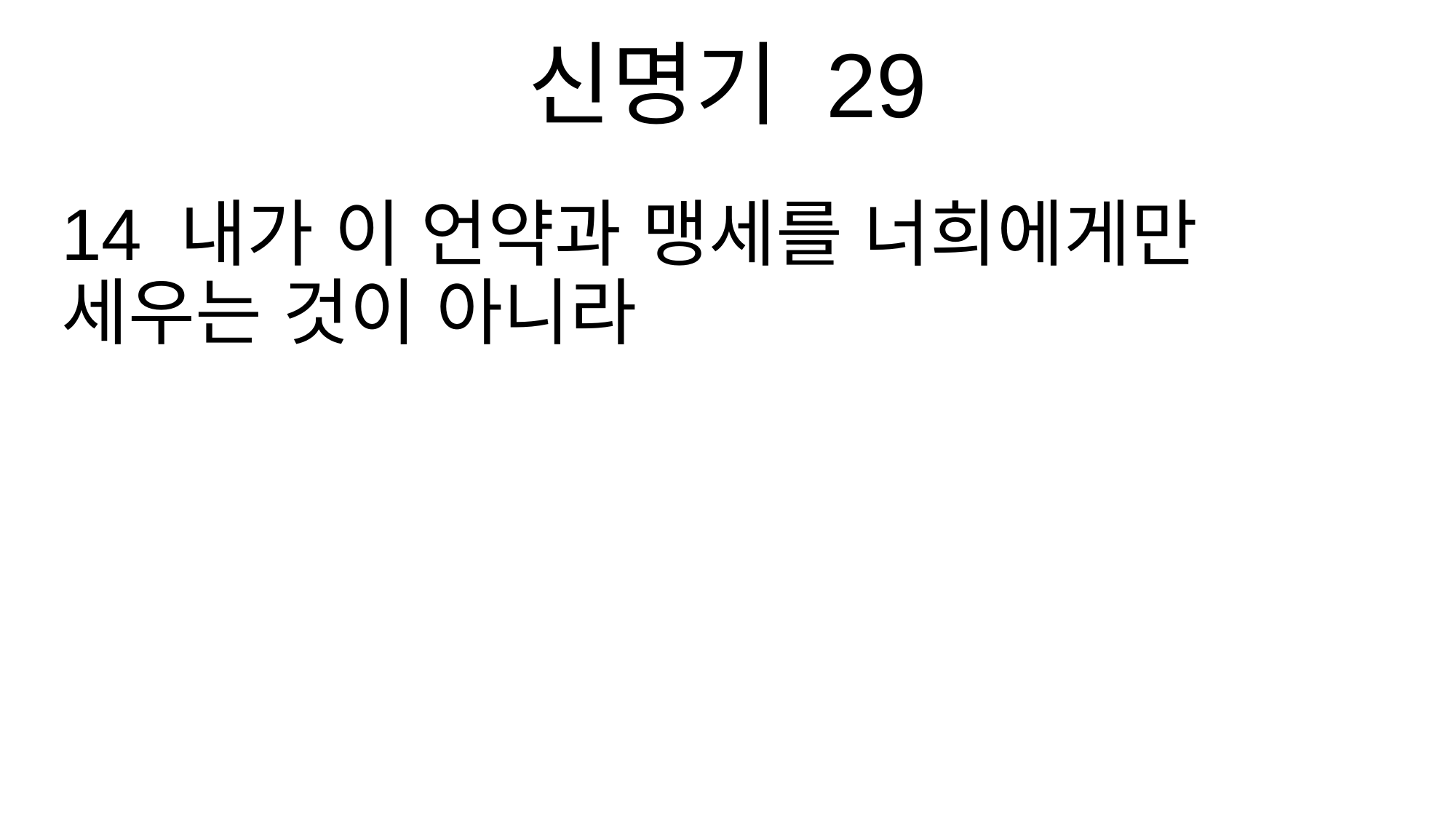

신명기 29
14 내가 이 언약과 맹세를 너희에게만 세우는 것이 아니라